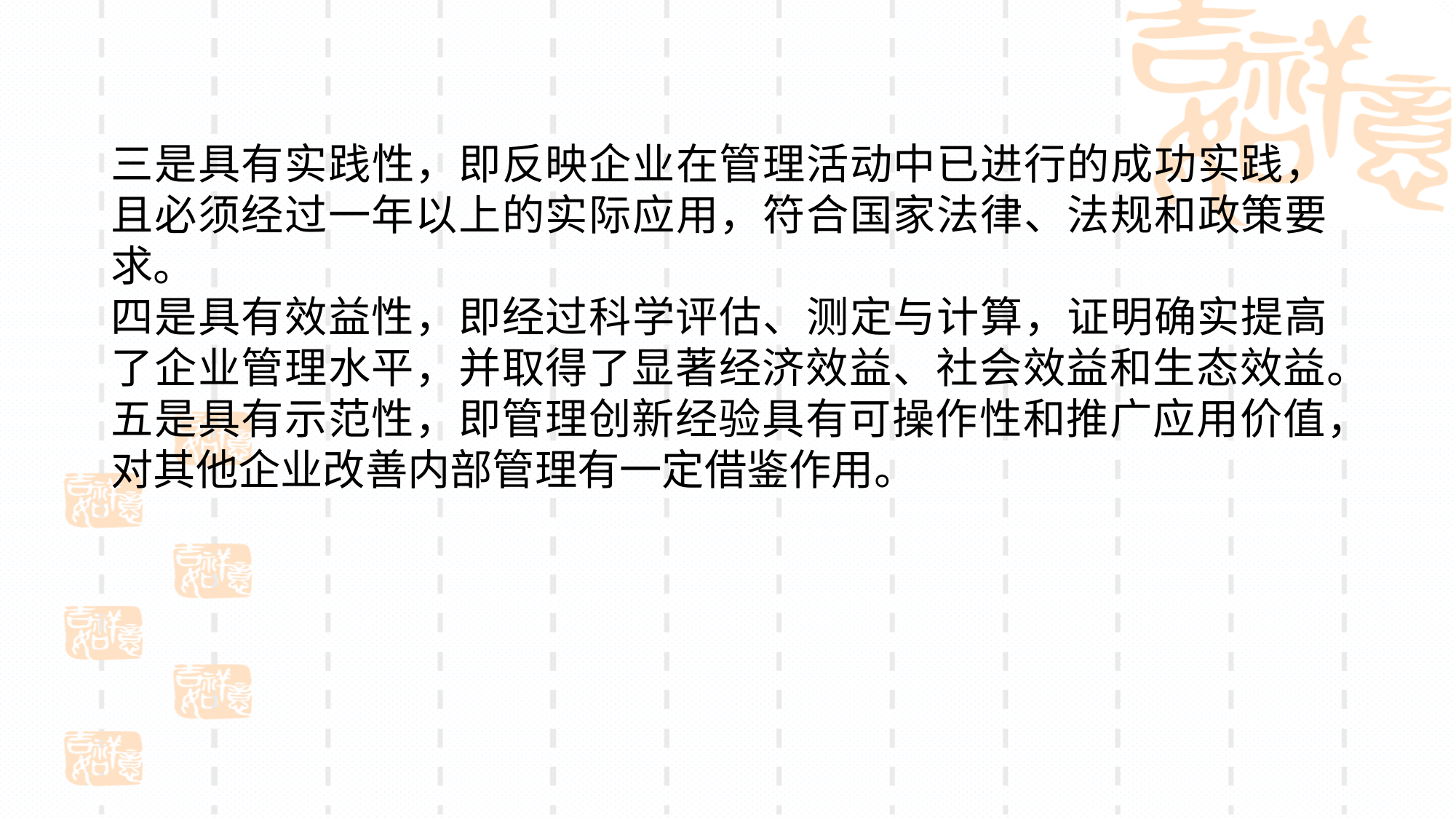

三是具有实践性，即反映企业在管理活动中已进行的成功实践，且必须经过一年以上的实际应用，符合国家法律、法规和政策要求。
四是具有效益性，即经过科学评估、测定与计算，证明确实提高了企业管理水平，并取得了显著经济效益、社会效益和生态效益。
五是具有示范性，即管理创新经验具有可操作性和推广应用价值，对其他企业改善内部管理有一定借鉴作用。